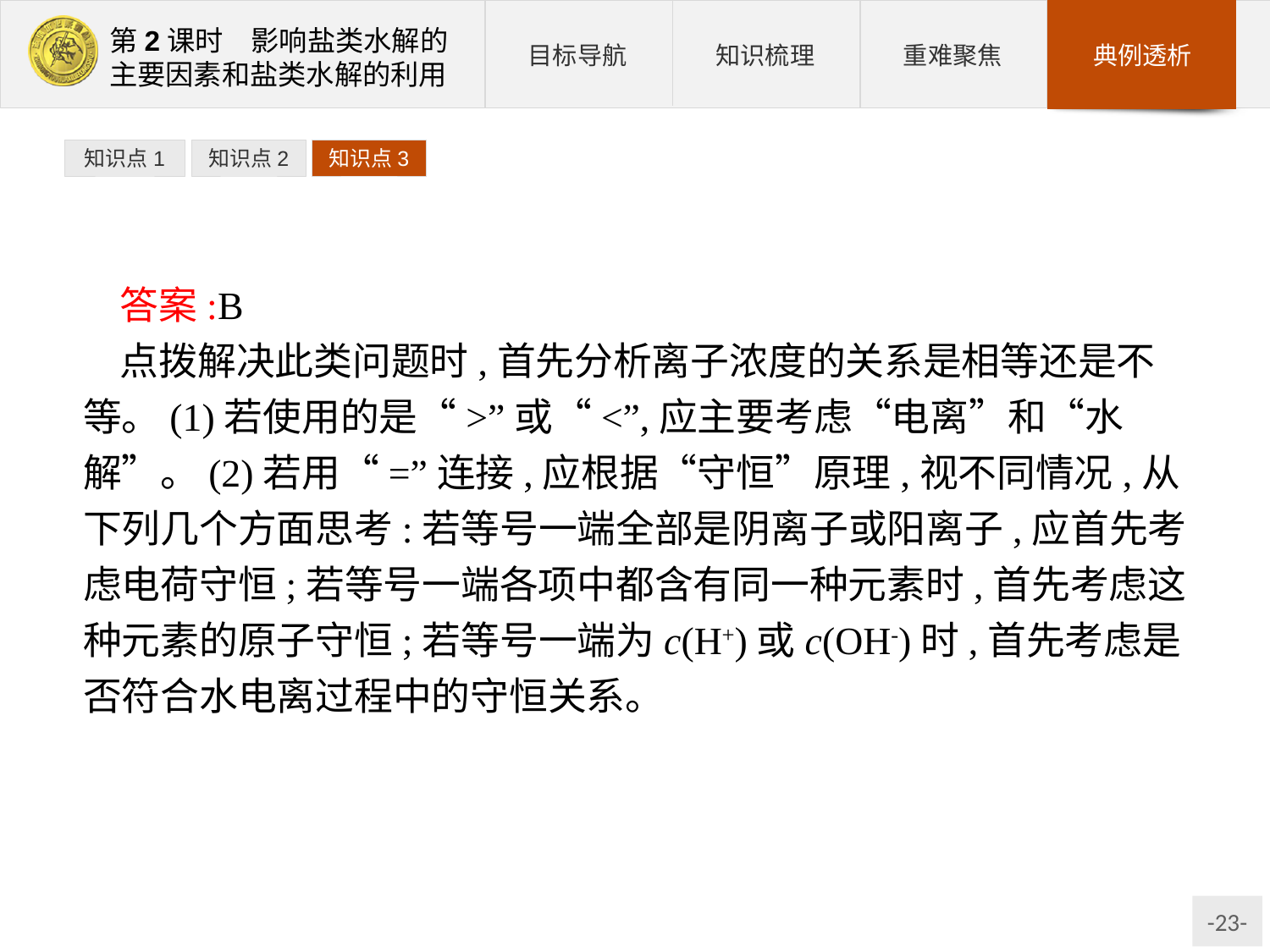

知识点1
知识点2
知识点3
答案:B
点拨解决此类问题时,首先分析离子浓度的关系是相等还是不等。(1)若使用的是“>”或“<”,应主要考虑“电离”和“水解”。(2)若用“=”连接,应根据“守恒”原理,视不同情况,从下列几个方面思考:若等号一端全部是阴离子或阳离子,应首先考虑电荷守恒;若等号一端各项中都含有同一种元素时,首先考虑这种元素的原子守恒;若等号一端为c(H+)或c(OH-)时,首先考虑是否符合水电离过程中的守恒关系。